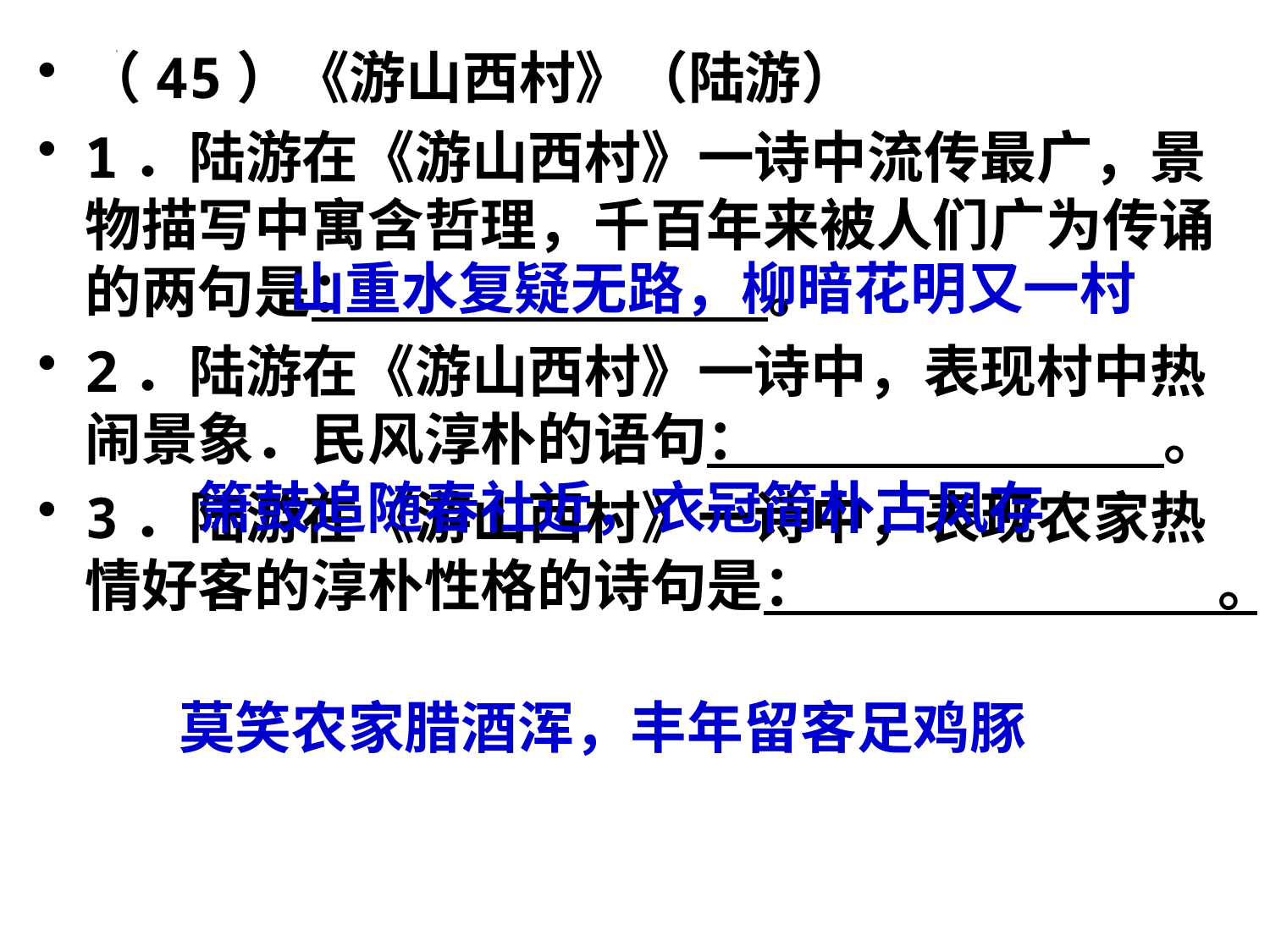

（45）《游山西村》（陆游）
1．陆游在《游山西村》一诗中流传最广，景物描写中寓含哲理，千百年来被人们广为传诵的两句是：                               。
2．陆游在《游山西村》一诗中，表现村中热闹景象．民风淳朴的语句：                               。
3．陆游在《游山西村》一诗中，表现农家热情好客的淳朴性格的诗句是：                               。
#
山重水复疑无路，柳暗花明又一村
箫鼓追随春社近，衣冠简朴古风存
莫笑农家腊酒浑，丰年留客足鸡豚